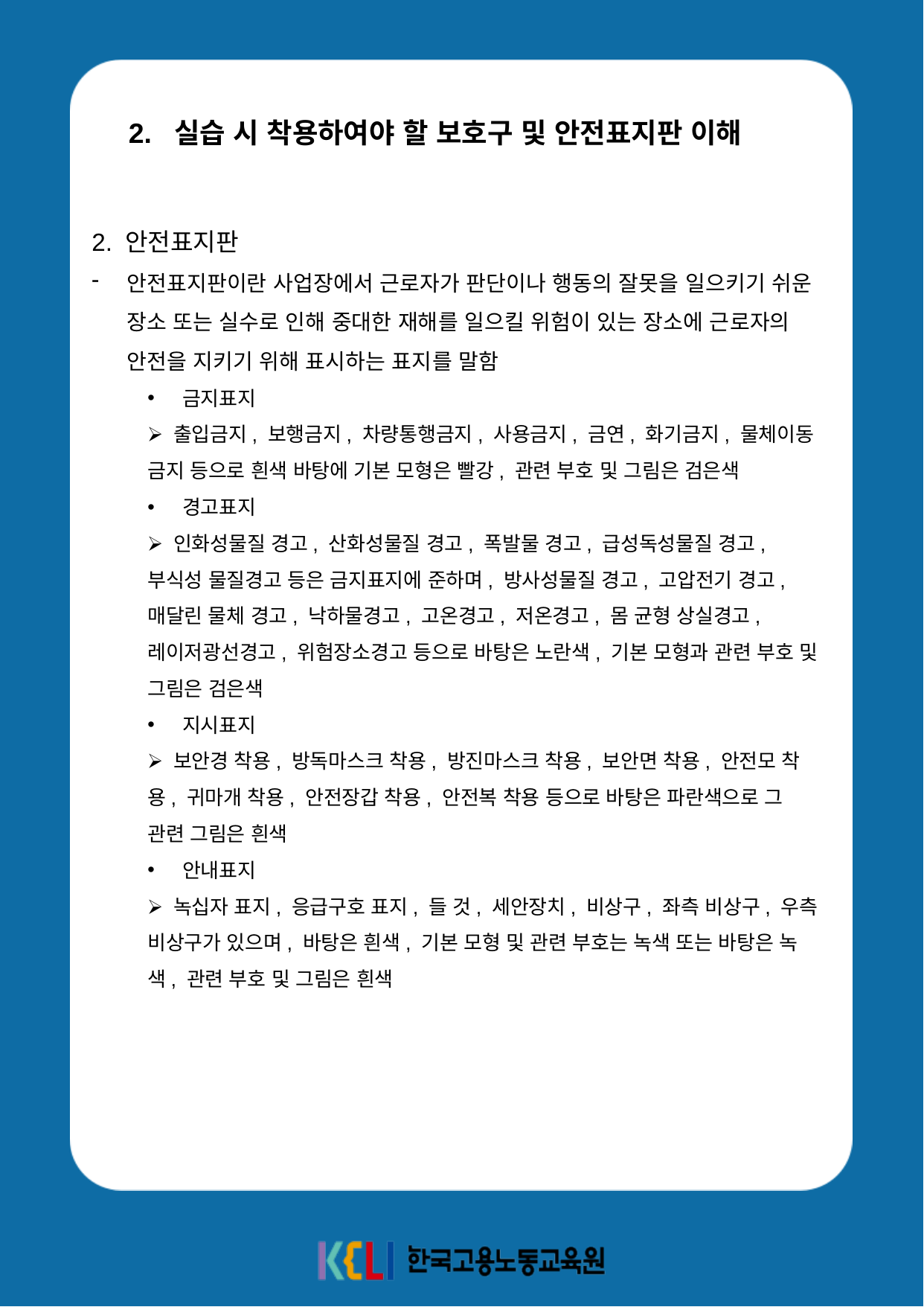

2.  실습 시 착용하여야 할 보호구 및 안전표지판 이해
2. 안전표지판
안전표지판이란 사업장에서 근로자가 판단이나 행동의 잘못을 일으키기 쉬운 장소 또는 실수로 인해 중대한 재해를 일으킬 위험이 있는 장소에 근로자의 안전을 지키기 위해 표시하는 표지를 말함
금지표지
⮚ 출입금지, 보행금지, 차량통행금지, 사용금지, 금연, 화기금지, 물체이동 금지 등으로 흰색 바탕에 기본 모형은 빨강, 관련 부호 및 그림은 검은색
경고표지
⮚ 인화성물질 경고, 산화성물질 경고, 폭발물 경고, 급성독성물질 경고, 부식성 물질경고 등은 금지표지에 준하며, 방사성물질 경고, 고압전기 경고, 매달린 물체 경고, 낙하물경고, 고온경고, 저온경고, 몸 균형 상실경고, 레이저광선경고, 위험장소경고 등으로 바탕은 노란색, 기본 모형과 관련 부호 및 그림은 검은색
지시표지
⮚ 보안경 착용, 방독마스크 착용, 방진마스크 착용, 보안면 착용, 안전모 착용, 귀마개 착용, 안전장갑 착용, 안전복 착용 등으로 바탕은 파란색으로 그 관련 그림은 흰색
안내표지
⮚ 녹십자 표지, 응급구호 표지, 들 것, 세안장치, 비상구, 좌측 비상구, 우측 비상구가 있으며, 바탕은 흰색, 기본 모형 및 관련 부호는 녹색 또는 바탕은 녹색, 관련 부호 및 그림은 흰색